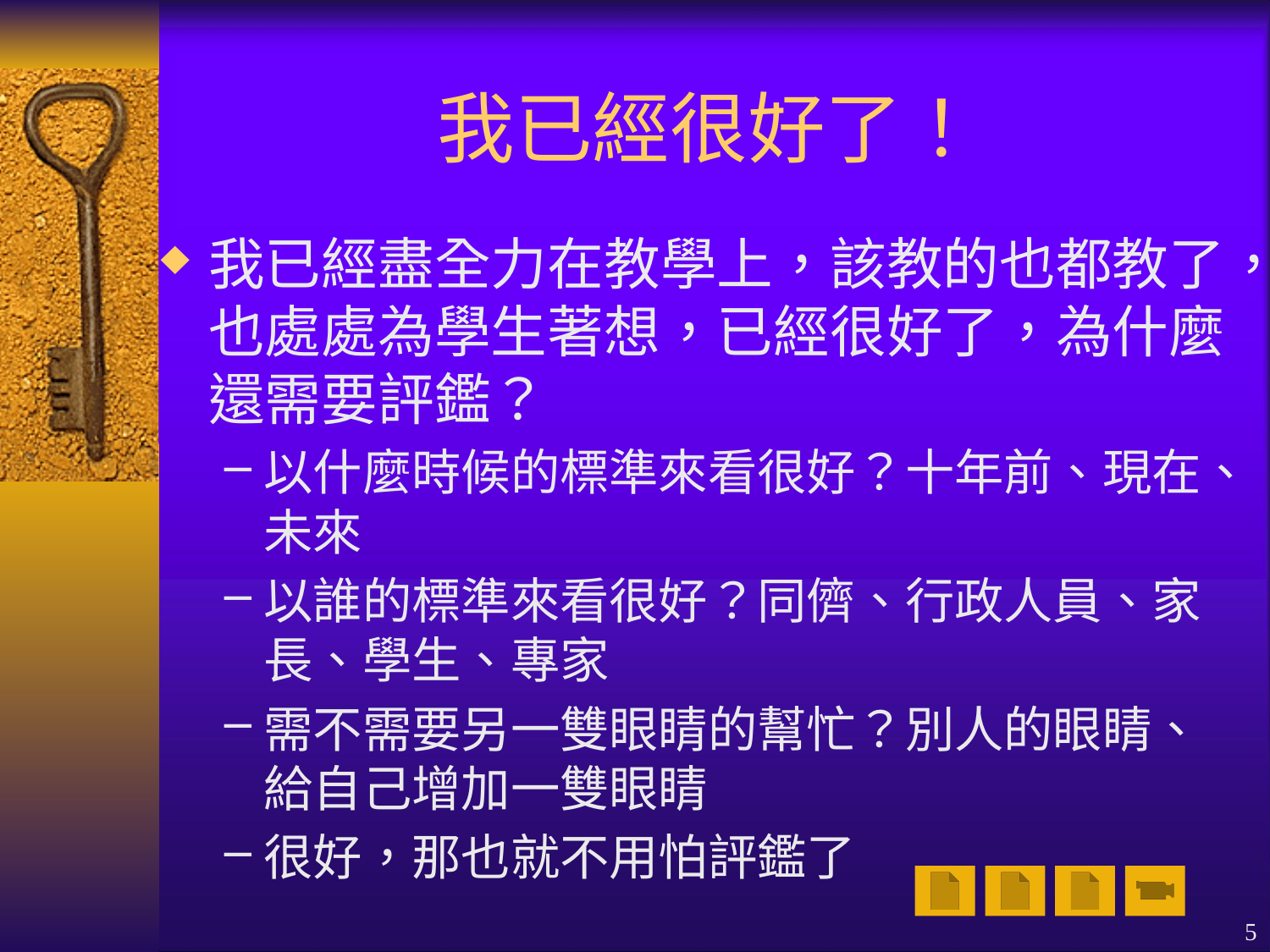

# 我已經很好了！
我已經盡全力在教學上，該教的也都教了，也處處為學生著想，已經很好了，為什麼還需要評鑑？
以什麼時候的標準來看很好？十年前、現在、未來
以誰的標準來看很好？同儕、行政人員、家長、學生、專家
需不需要另一雙眼睛的幫忙？別人的眼睛、給自己增加一雙眼睛
很好，那也就不用怕評鑑了

5